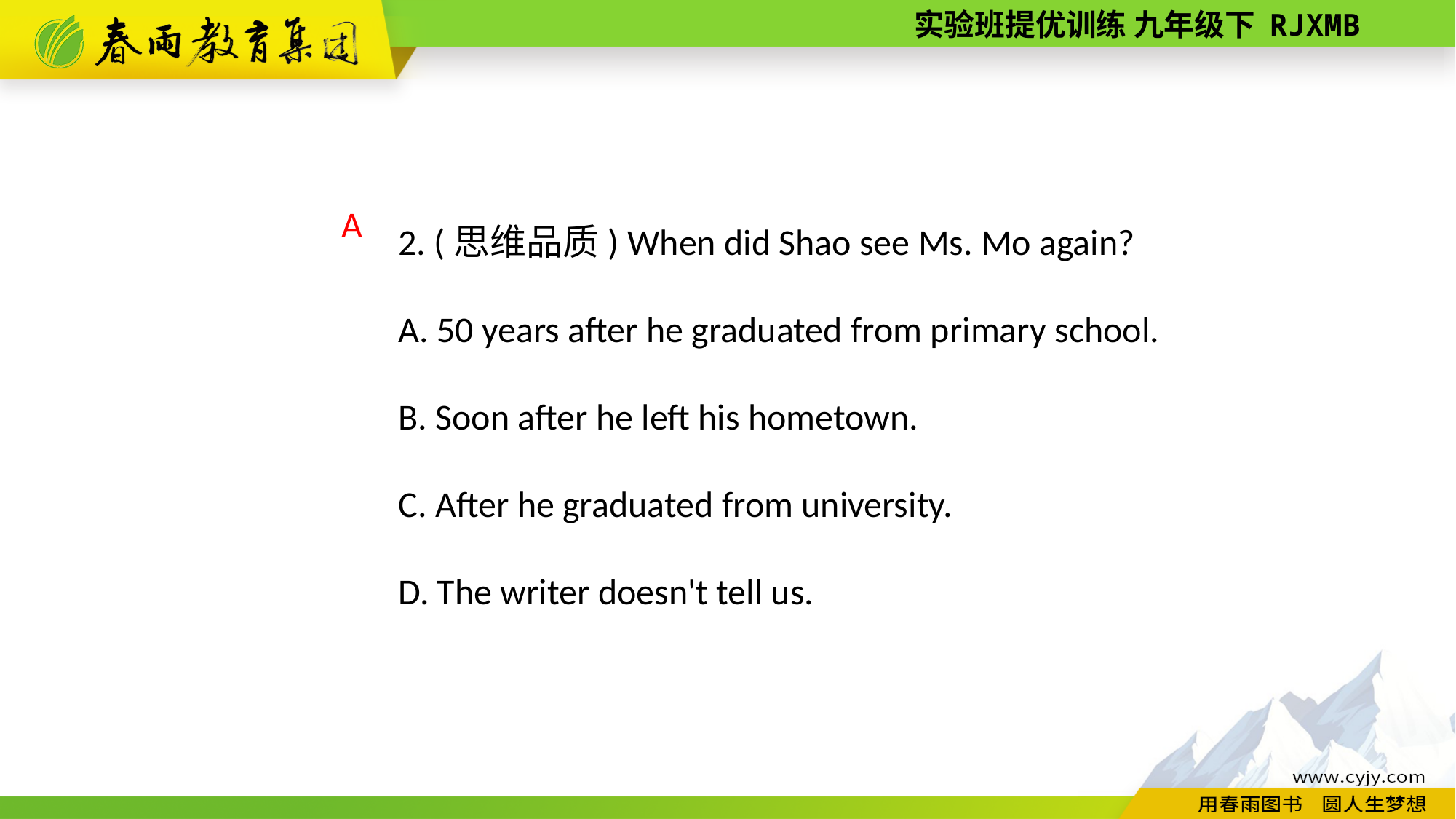

2. (思维品质) When did Shao see Ms. Mo again?
A. 50 years after he graduated from primary school.
B. Soon after he left his hometown.
C. After he graduated from university.
D. The writer doesn't tell us.
A